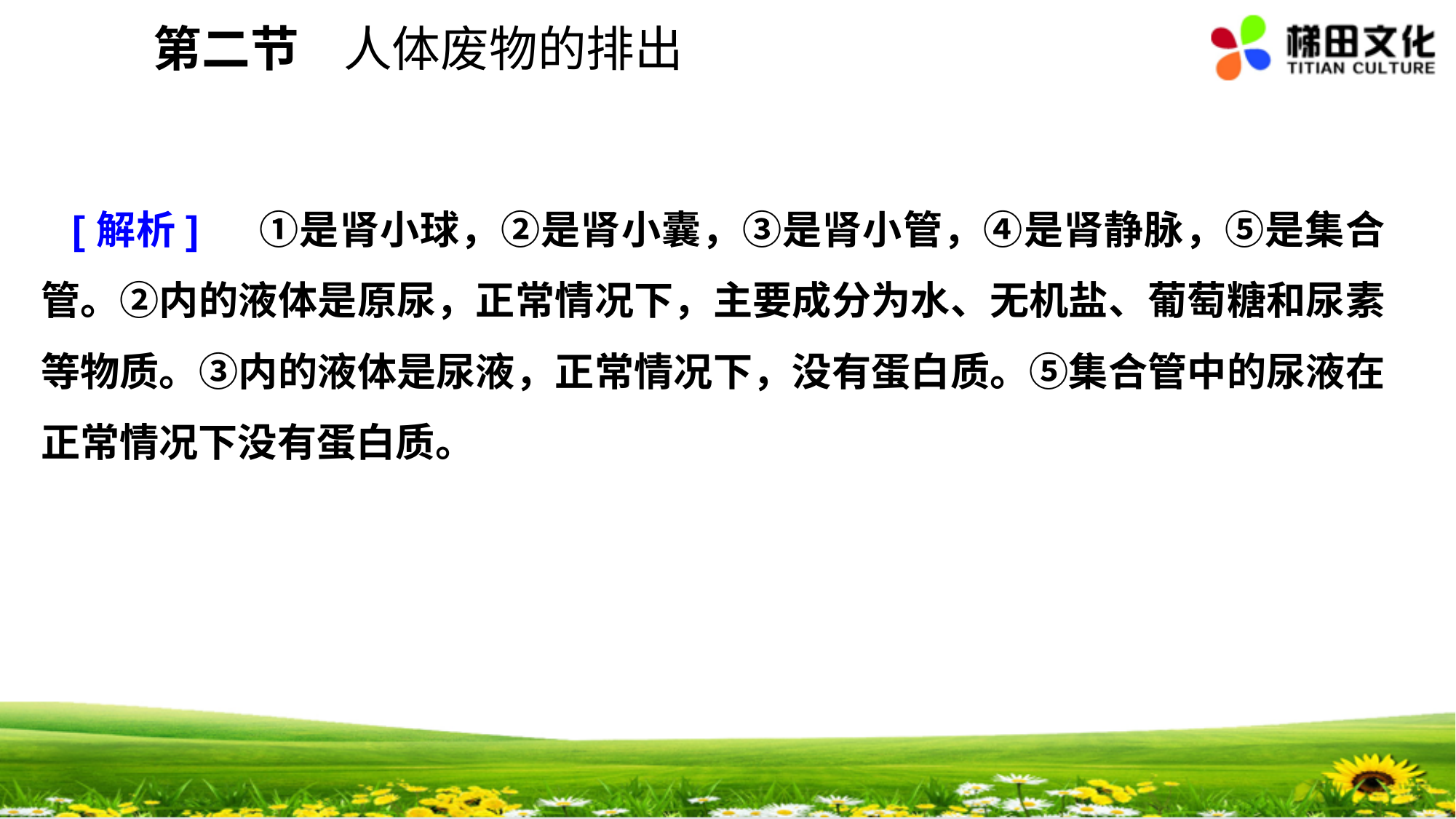

第二节    人体废物的排出
[解析]　 ①是肾小球，②是肾小囊，③是肾小管，④是肾静脉，⑤是集合管。②内的液体是原尿，正常情况下，主要成分为水、无机盐、葡萄糖和尿素等物质。③内的液体是尿液，正常情况下，没有蛋白质。⑤集合管中的尿液在正常情况下没有蛋白质。